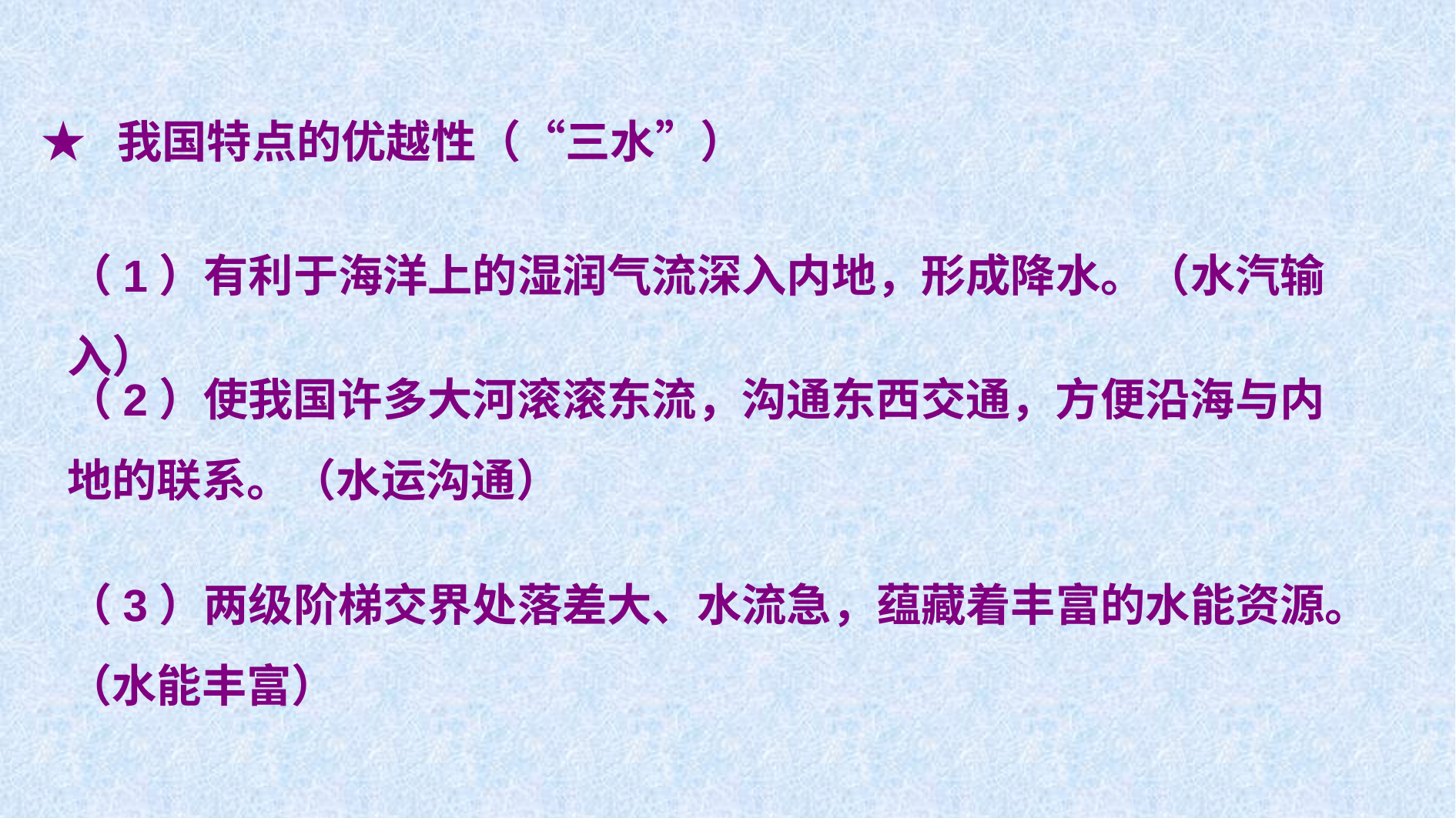

★  我国特点的优越性（“三水”）
（1）有利于海洋上的湿润气流深入内地，形成降水。（水汽输入）
（2）使我国许多大河滚滚东流，沟通东西交通，方便沿海与内地的联系。（水运沟通）
（3）两级阶梯交界处落差大、水流急，蕴藏着丰富的水能资源。（水能丰富）